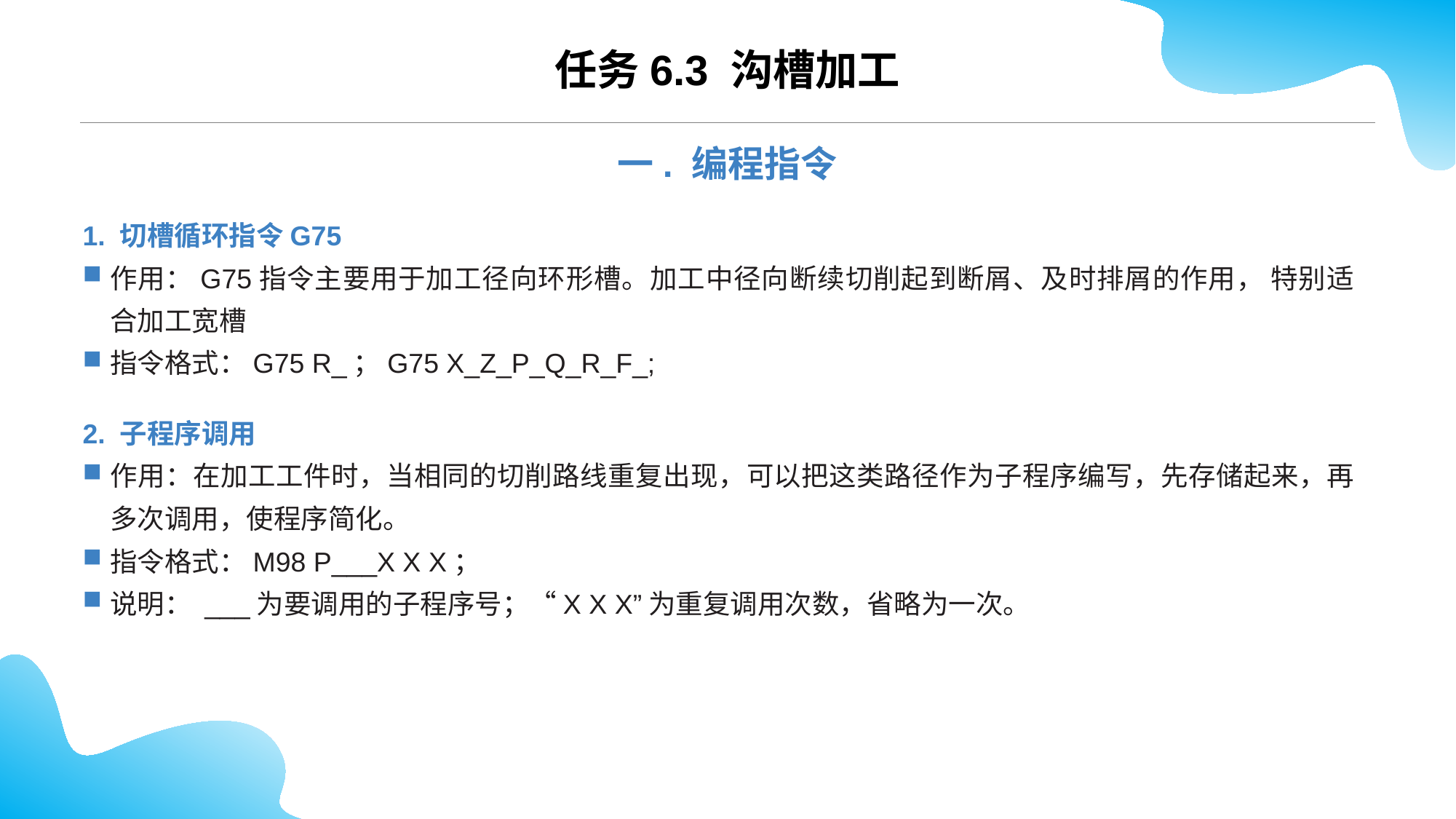

CONTENTS
任务6.3 沟槽加工
一. 编程指令
1. 切槽循环指令G75
作用：G75指令主要用于加工径向环形槽。加工中径向断续切削起到断屑、及时排屑的作用， 特别适合加工宽槽
指令格式：G75 R_；G75 X_Z_P_Q_R_F_;
2. 子程序调用
作用：在加工工件时，当相同的切削路线重复出现，可以把这类路径作为子程序编写，先存储起来，再多次调用，使程序简化。
指令格式：M98 P___X X X；
说明： ___为要调用的子程序号；“X X X”为重复调用次数，省略为一次。